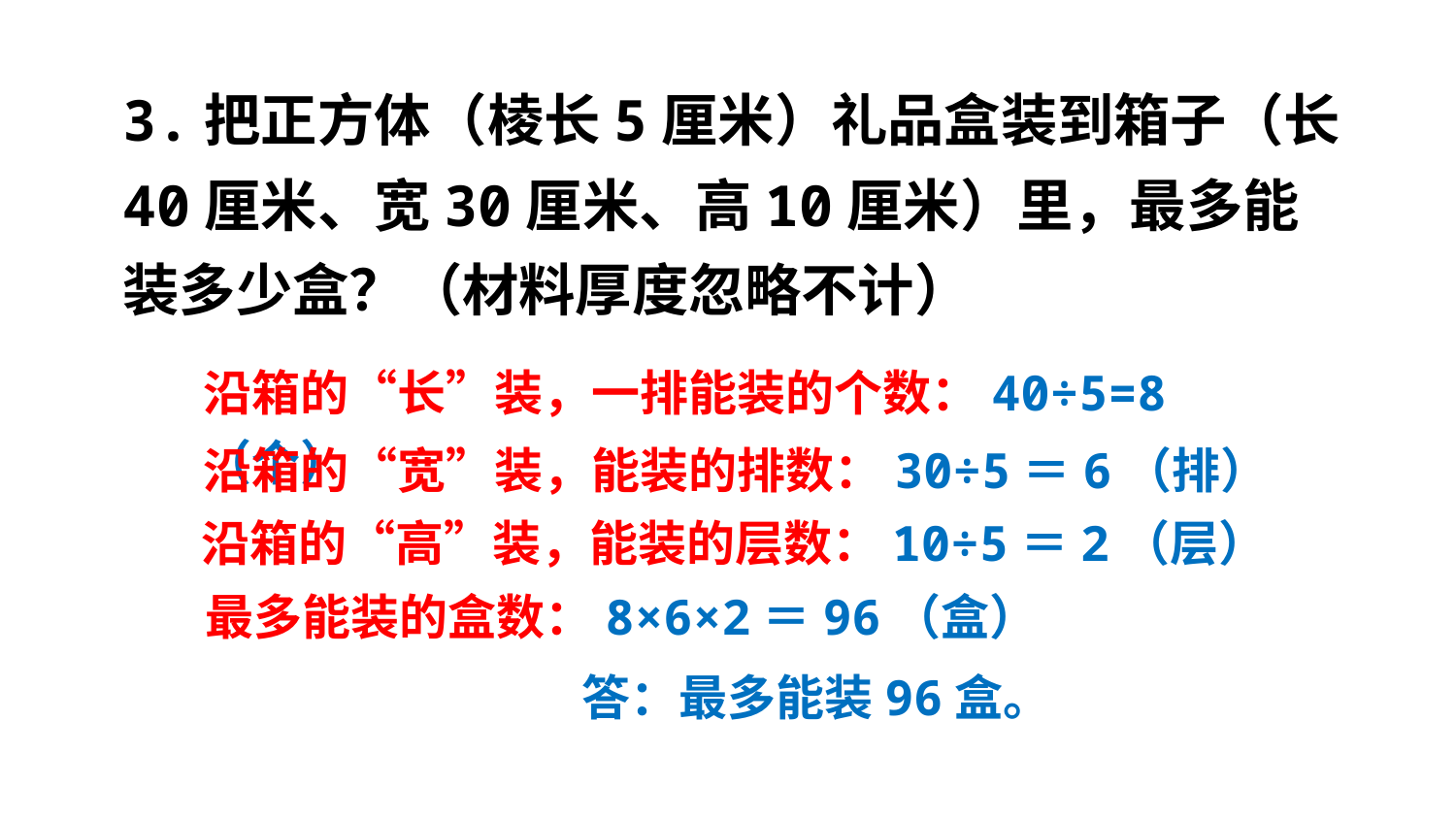

3.把正方体（棱长5厘米）礼品盒装到箱子（长40厘米、宽30厘米、高10厘米）里，最多能装多少盒？（材料厚度忽略不计）
沿箱的“长”装，一排能装的个数：40÷5=8（个）
沿箱的“宽”装，能装的排数：30÷5＝6（排）
沿箱的“高”装，能装的层数：10÷5＝2（层）
最多能装的盒数：8×6×2＝96（盒）
答：最多能装96盒。